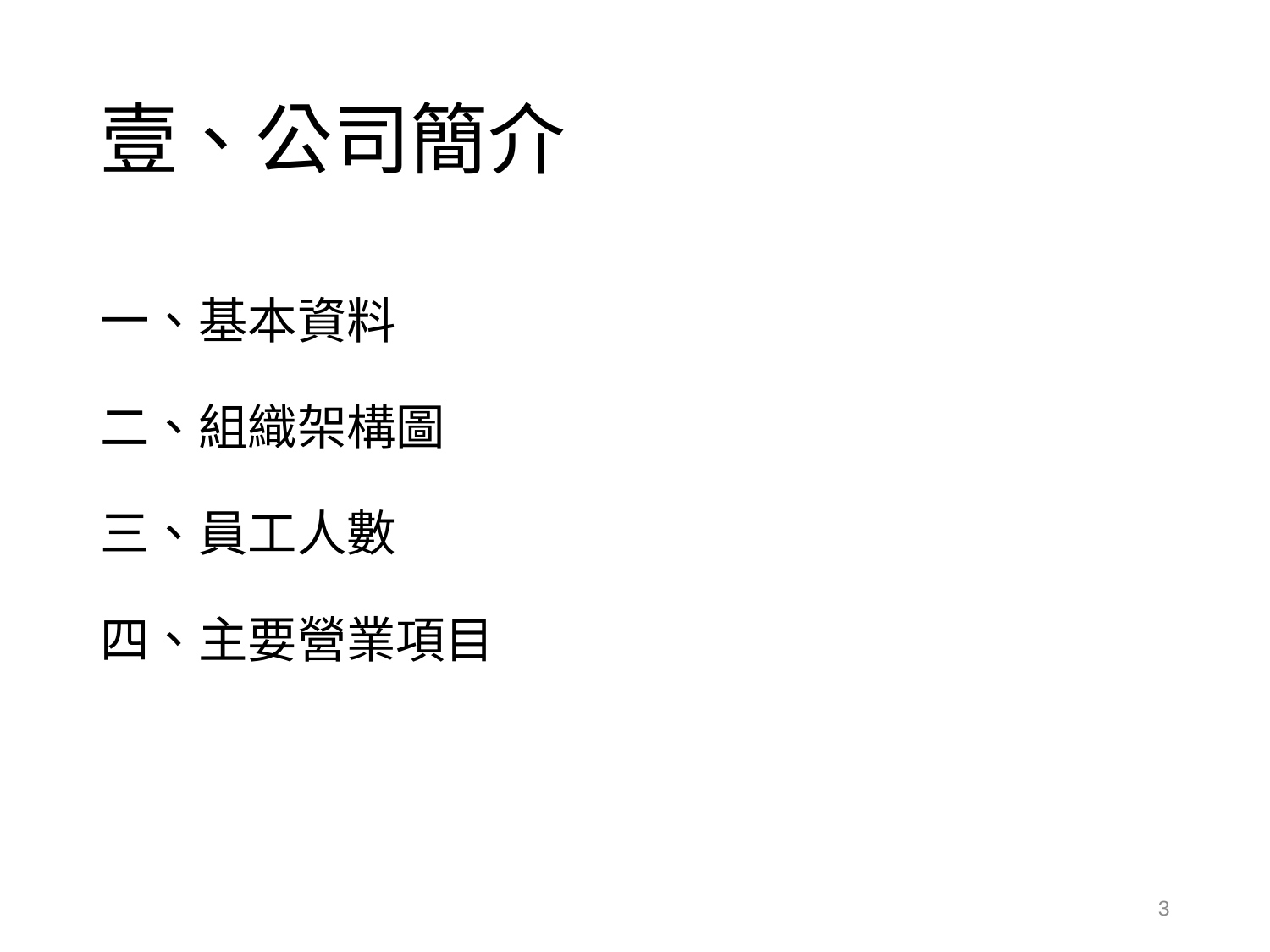

# 壹、公司簡介
一、基本資料
二、組織架構圖
三、員工人數
四、主要營業項目
3